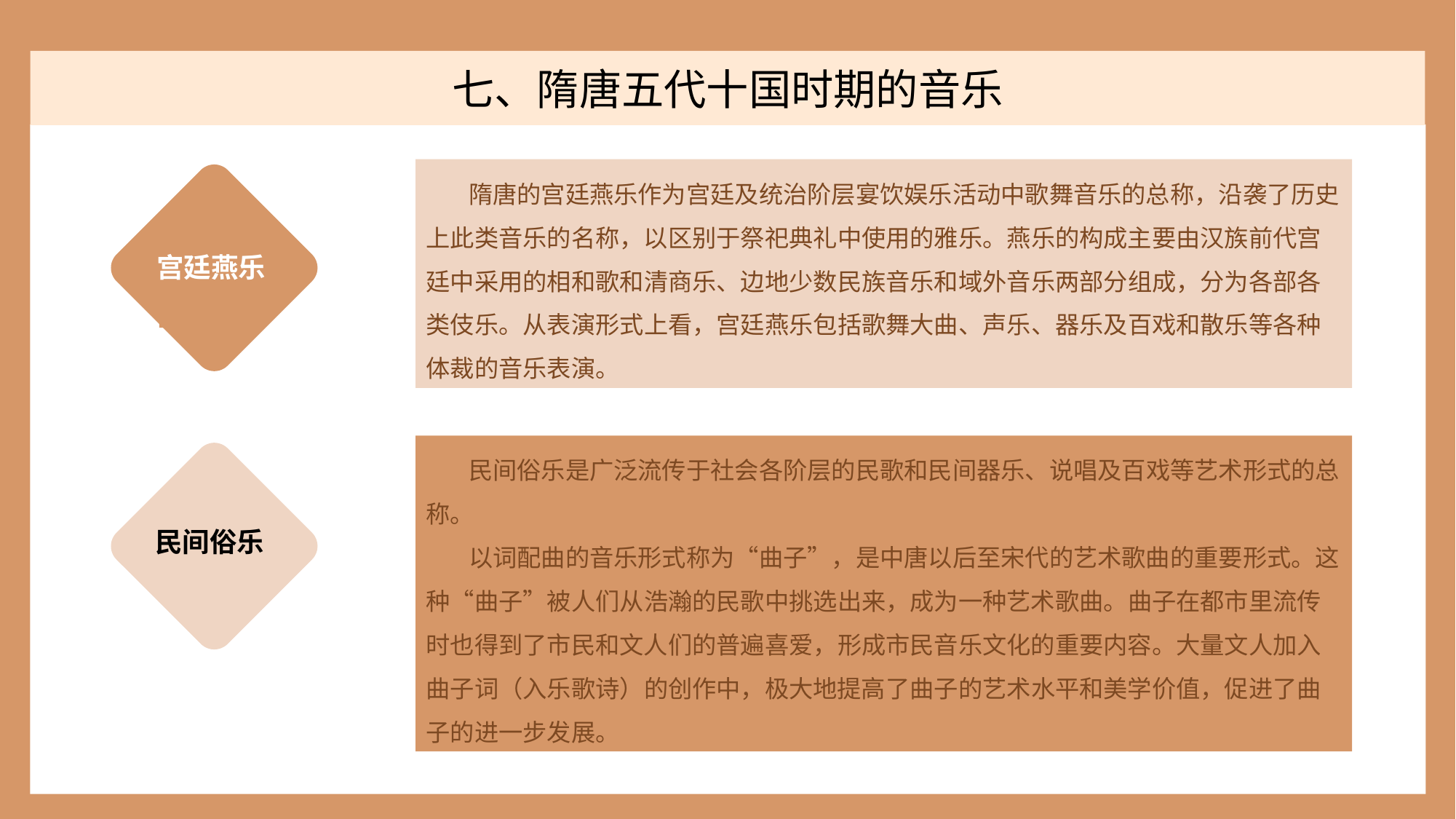

七、隋唐五代十国时期的音乐
隋唐的宫廷燕乐作为宫廷及统治阶层宴饮娱乐活动中歌舞音乐的总称，沿袭了历史上此类音乐的名称，以区别于祭祀典礼中使用的雅乐。燕乐的构成主要由汉族前代宫廷中采用的相和歌和清商乐、边地少数民族音乐和域外音乐两部分组成，分为各部各类伎乐。从表演形式上看，宫廷燕乐包括歌舞大曲、声乐、器乐及百戏和散乐等各种体裁的音乐表演。

宫廷燕乐
民间俗乐是广泛流传于社会各阶层的民歌和民间器乐、说唱及百戏等艺术形式的总称。
以词配曲的音乐形式称为“曲子”，是中唐以后至宋代的艺术歌曲的重要形式。这种“曲子”被人们从浩瀚的民歌中挑选出来，成为一种艺术歌曲。曲子在都市里流传时也得到了市民和文人们的普遍喜爱，形成市民音乐文化的重要内容。大量文人加入曲子词（入乐歌诗）的创作中，极大地提高了曲子的艺术水平和美学价值，促进了曲子的进一步发展。

民间俗乐